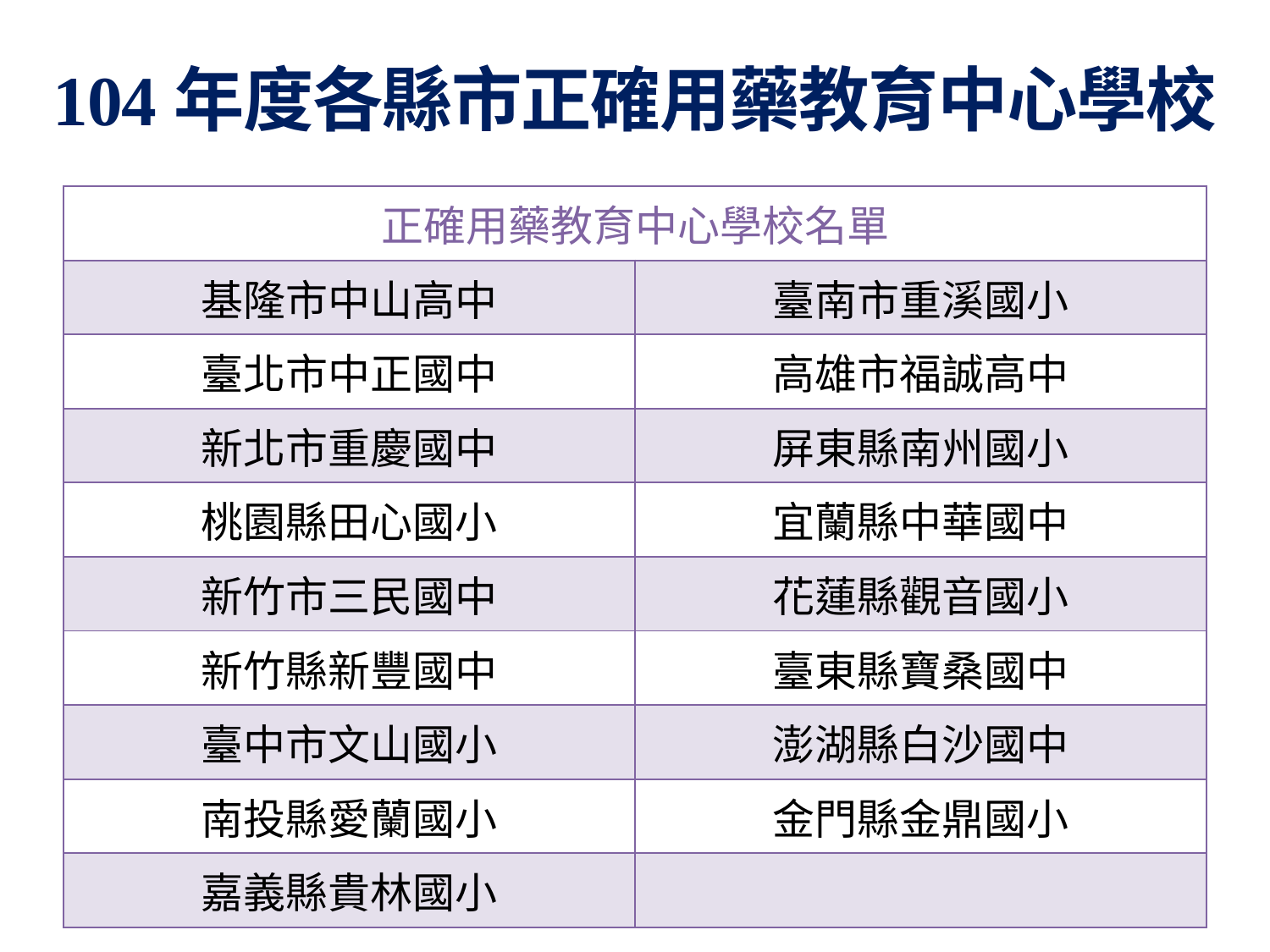

# 104年度各縣市正確用藥教育中心學校
| 正確用藥教育中心學校名單 |  |
| --- | --- |
| 基隆市中山高中 | 臺南市重溪國小 |
| 臺北市中正國中 | 高雄市福誠高中 |
| 新北市重慶國中 | 屏東縣南州國小 |
| 桃園縣田心國小 | 宜蘭縣中華國中 |
| 新竹市三民國中 | 花蓮縣觀音國小 |
| 新竹縣新豐國中 | 臺東縣寶桑國中 |
| 臺中市文山國小 | 澎湖縣白沙國中 |
| 南投縣愛蘭國小 | 金門縣金鼎國小 |
| 嘉義縣貴林國小 |  |